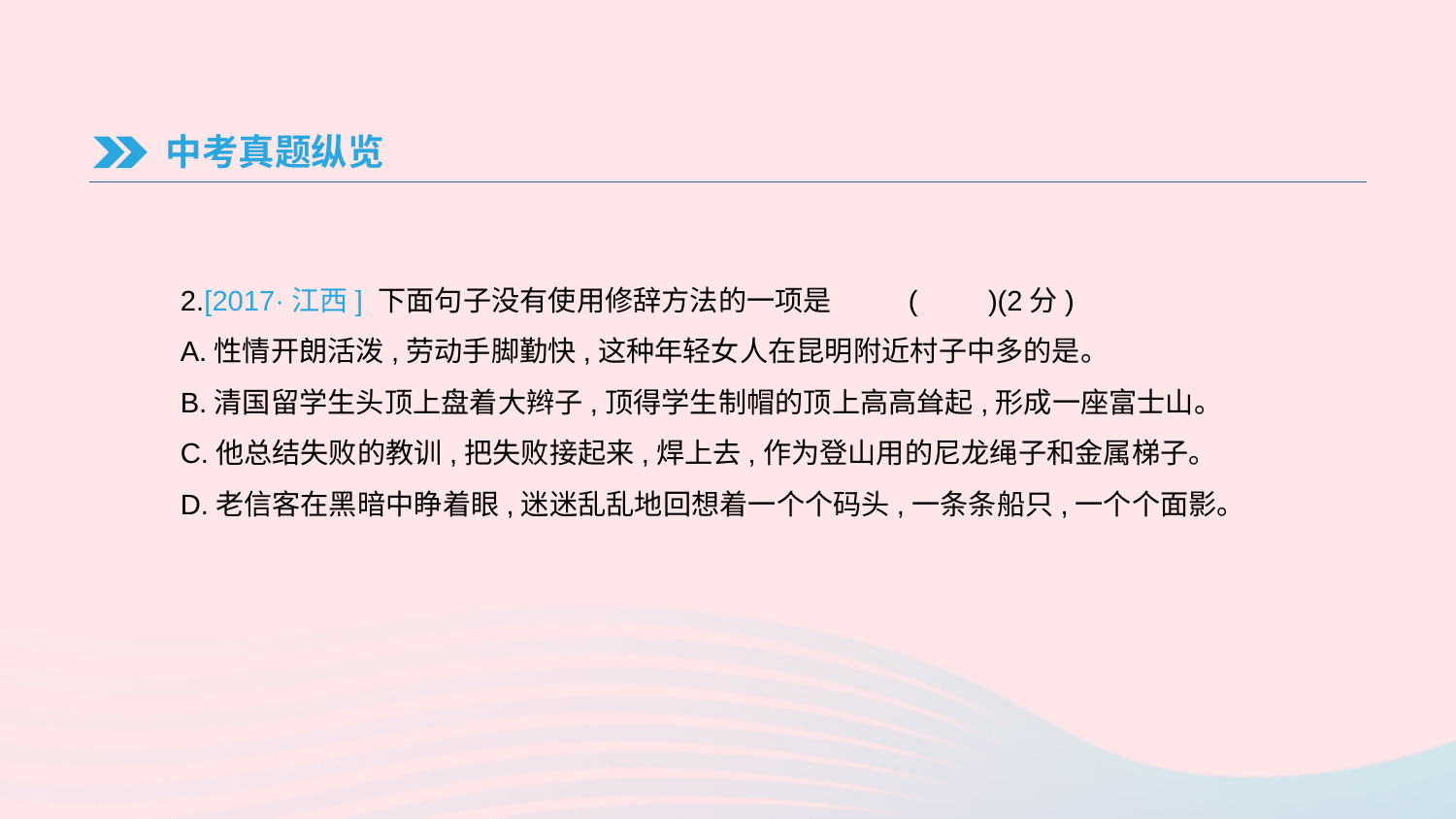

中考真题纵览

2.[2017·江西] 下面句子没有使用修辞方法的一项是	(　　)(2分)
A.性情开朗活泼,劳动手脚勤快,这种年轻女人在昆明附近村子中多的是。
B.清国留学生头顶上盘着大辫子,顶得学生制帽的顶上高高耸起,形成一座富士山。
C.他总结失败的教训,把失败接起来,焊上去,作为登山用的尼龙绳子和金属梯子。
D.老信客在黑暗中睁着眼,迷迷乱乱地回想着一个个码头,一条条船只,一个个面影。